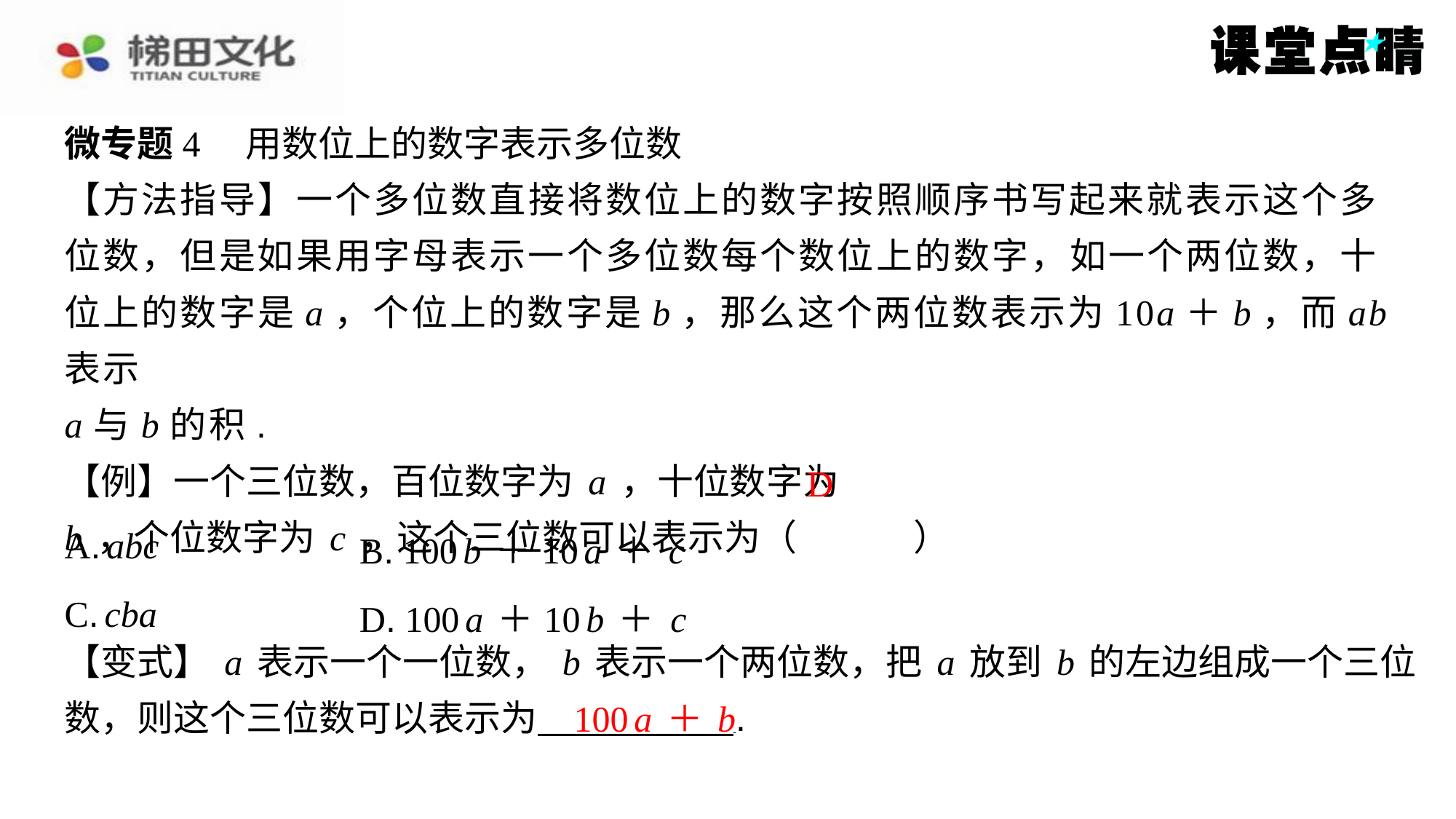

微专题4　用数位上的数字表示多位数
【方法指导】一个多位数直接将数位上的数字按照顺序书写起来就表示这个多
位数，但是如果用字母表示一个多位数每个数位上的数字，如一个两位数，十
位上的数字是a，个位上的数字是b，那么这个两位数表示为10a＋b，而ab表示
a与b的积.
【例】一个三位数，百位数字为a，十位数字为
b，个位数字为c，这个三位数可以表示为（　D　）
D
| A. abc | B. 100b＋10a＋c |
| --- | --- |
| C. cba | D. 100a＋10b＋c |
【变式】a表示一个一位数，b表示一个两位数，把a放到b的左边组成一个三位
数，则这个三位数可以表示为                              ⁠.
100a＋b